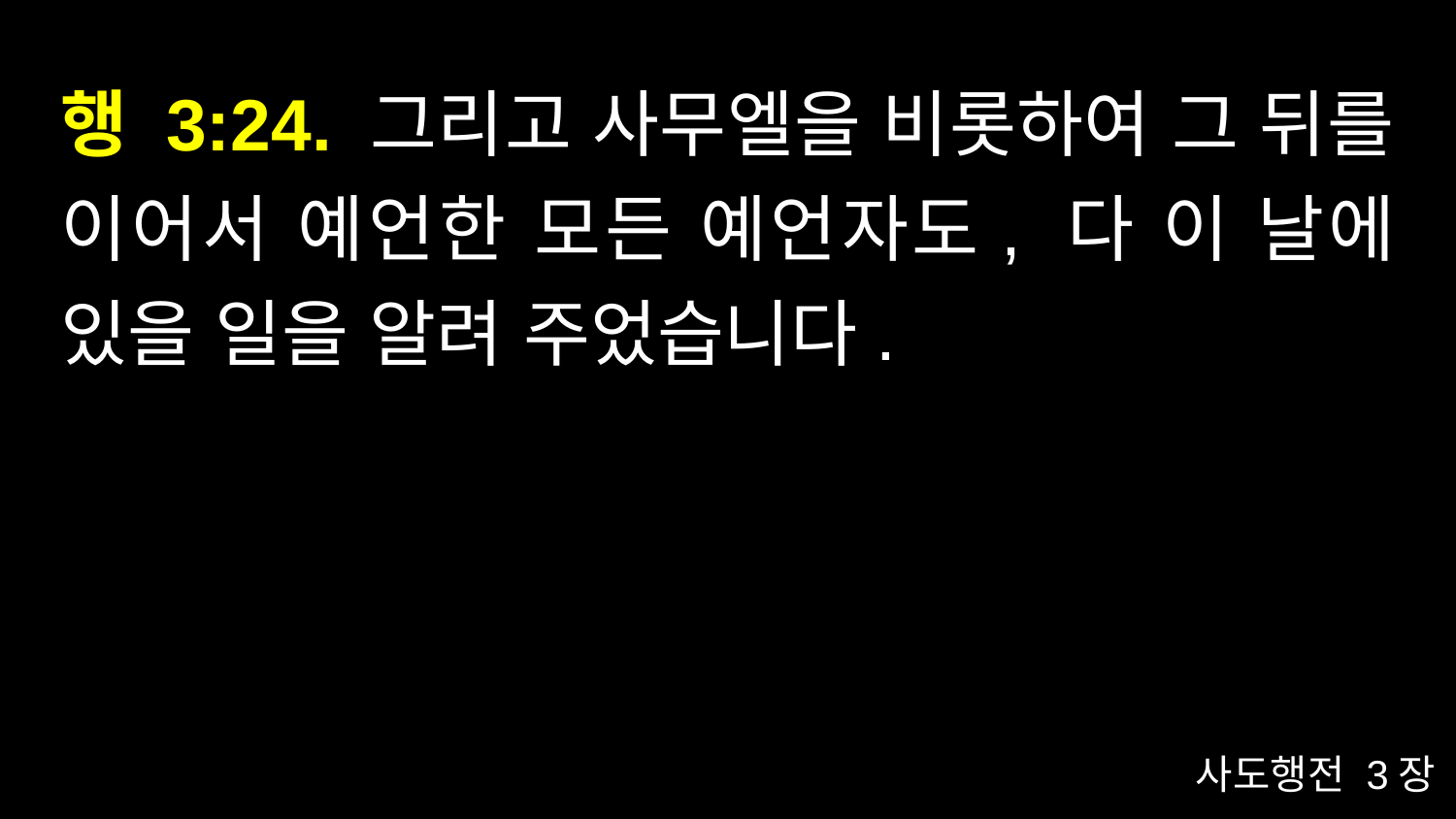

# 행 3:24. 그리고 사무엘을 비롯하여 그 뒤를 이어서 예언한 모든 예언자도, 다 이 날에 있을 일을 알려 주었습니다.
사도행전 3장